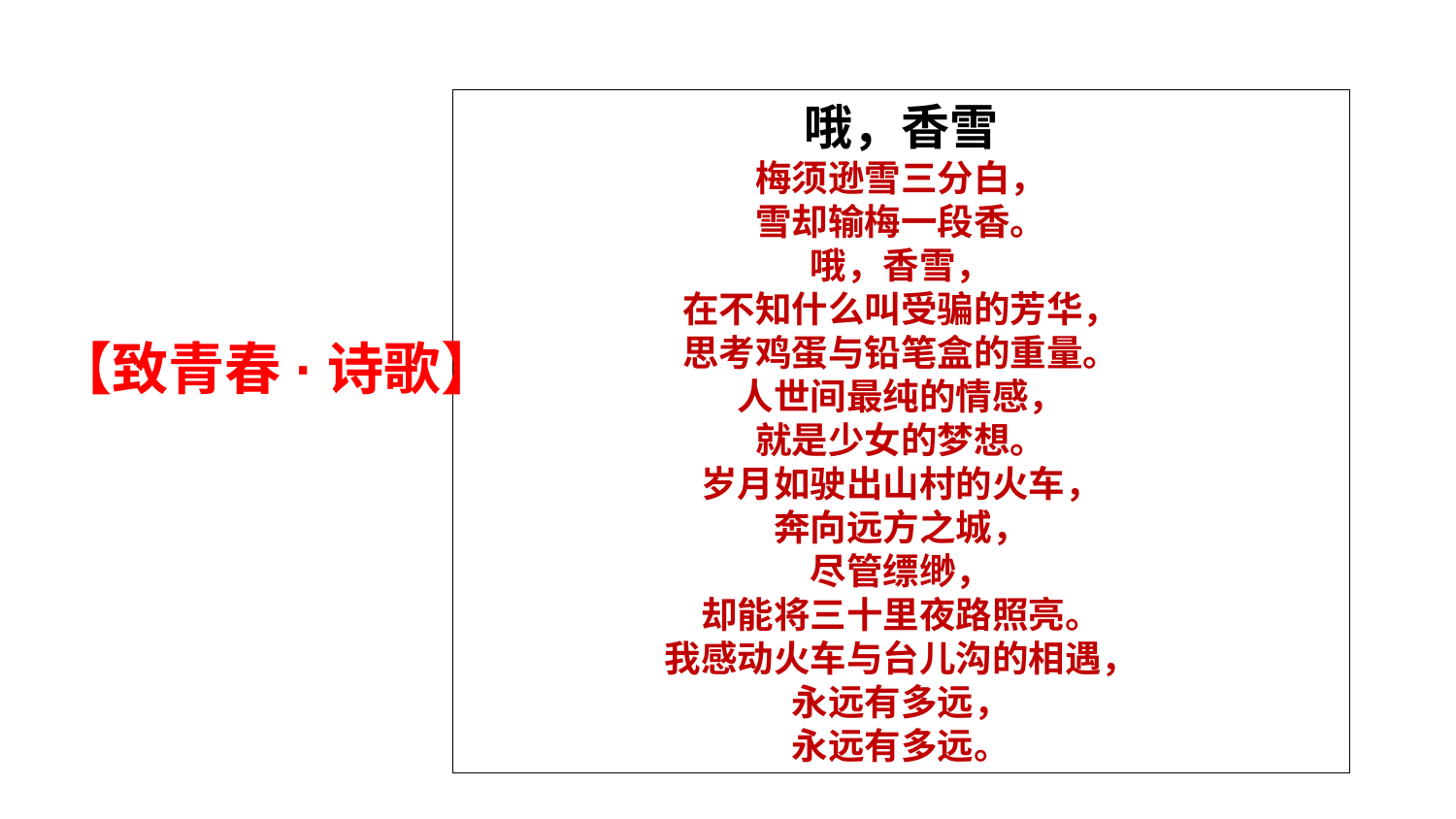

哦，香雪
梅须逊雪三分白，
雪却输梅一段香。
哦，香雪，
在不知什么叫受骗的芳华，
思考鸡蛋与铅笔盒的重量。
人世间最纯的情感，
就是少女的梦想。
岁月如驶出山村的火车，
奔向远方之城，
尽管缥缈，
却能将三十里夜路照亮。
我感动火车与台儿沟的相遇，
永远有多远，
永远有多远。
【致青春·诗歌】